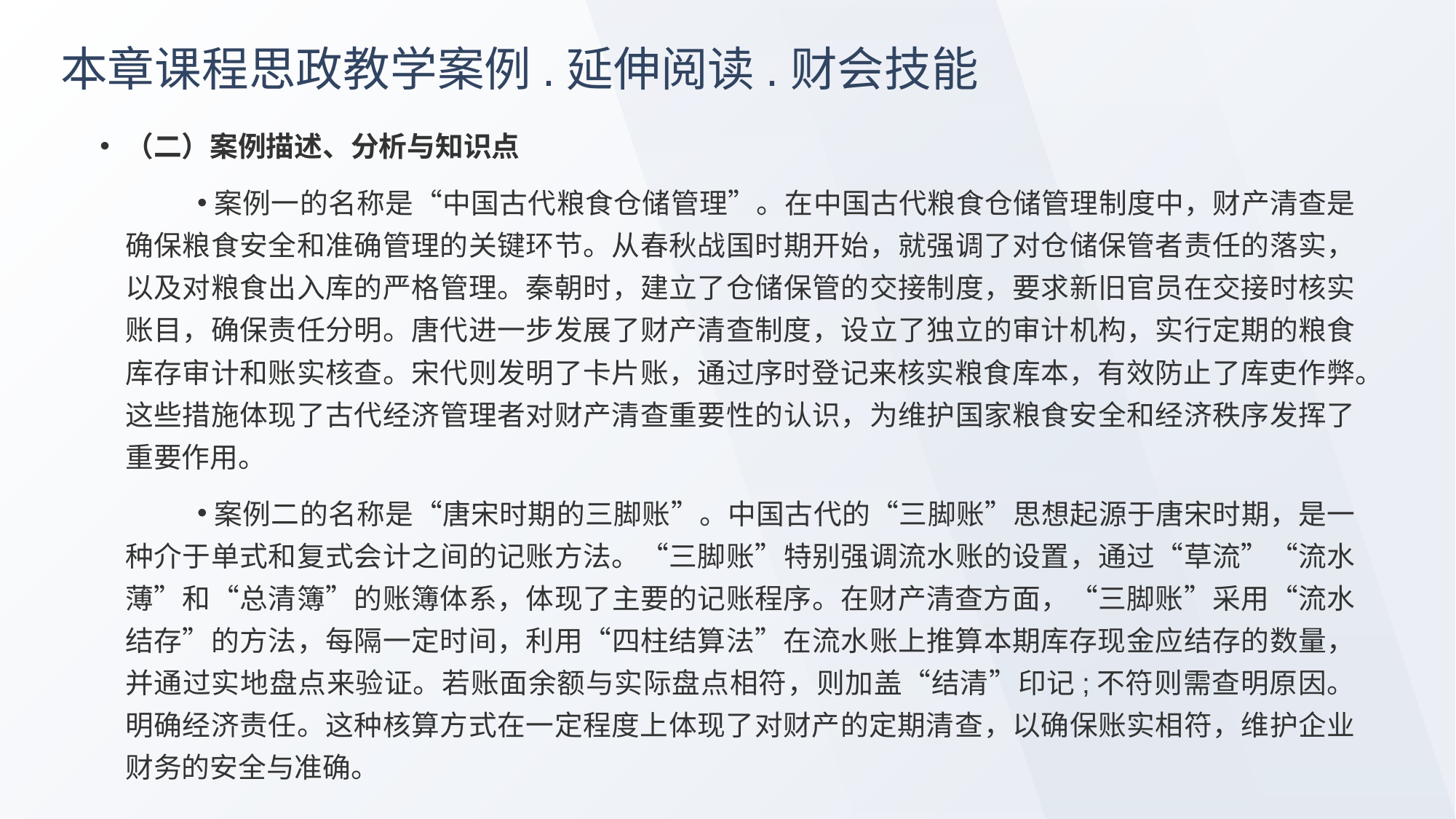

# 本章课程思政教学案例.延伸阅读.财会技能
（二）案例描述、分析与知识点
案例一的名称是“中国古代粮食仓储管理”。在中国古代粮食仓储管理制度中，财产清查是确保粮食安全和准确管理的关键环节。从春秋战国时期开始，就强调了对仓储保管者责任的落实，以及对粮食出入库的严格管理。秦朝时，建立了仓储保管的交接制度，要求新旧官员在交接时核实账目，确保责任分明。唐代进一步发展了财产清查制度，设立了独立的审计机构，实行定期的粮食库存审计和账实核查。宋代则发明了卡片账，通过序时登记来核实粮食库本，有效防止了库吏作弊。这些措施体现了古代经济管理者对财产清查重要性的认识，为维护国家粮食安全和经济秩序发挥了重要作用。
案例二的名称是“唐宋时期的三脚账”。中国古代的“三脚账”思想起源于唐宋时期，是一种介于单式和复式会计之间的记账方法。“三脚账”特别强调流水账的设置，通过“草流”“流水薄”和“总清簿”的账簿体系，体现了主要的记账程序。在财产清查方面，“三脚账”采用“流水结存”的方法，每隔一定时间，利用“四柱结算法”在流水账上推算本期库存现金应结存的数量，并通过实地盘点来验证。若账面余额与实际盘点相符，则加盖“结清”印记;不符则需查明原因。明确经济责任。这种核算方式在一定程度上体现了对财产的定期清查，以确保账实相符，维护企业财务的安全与准确。